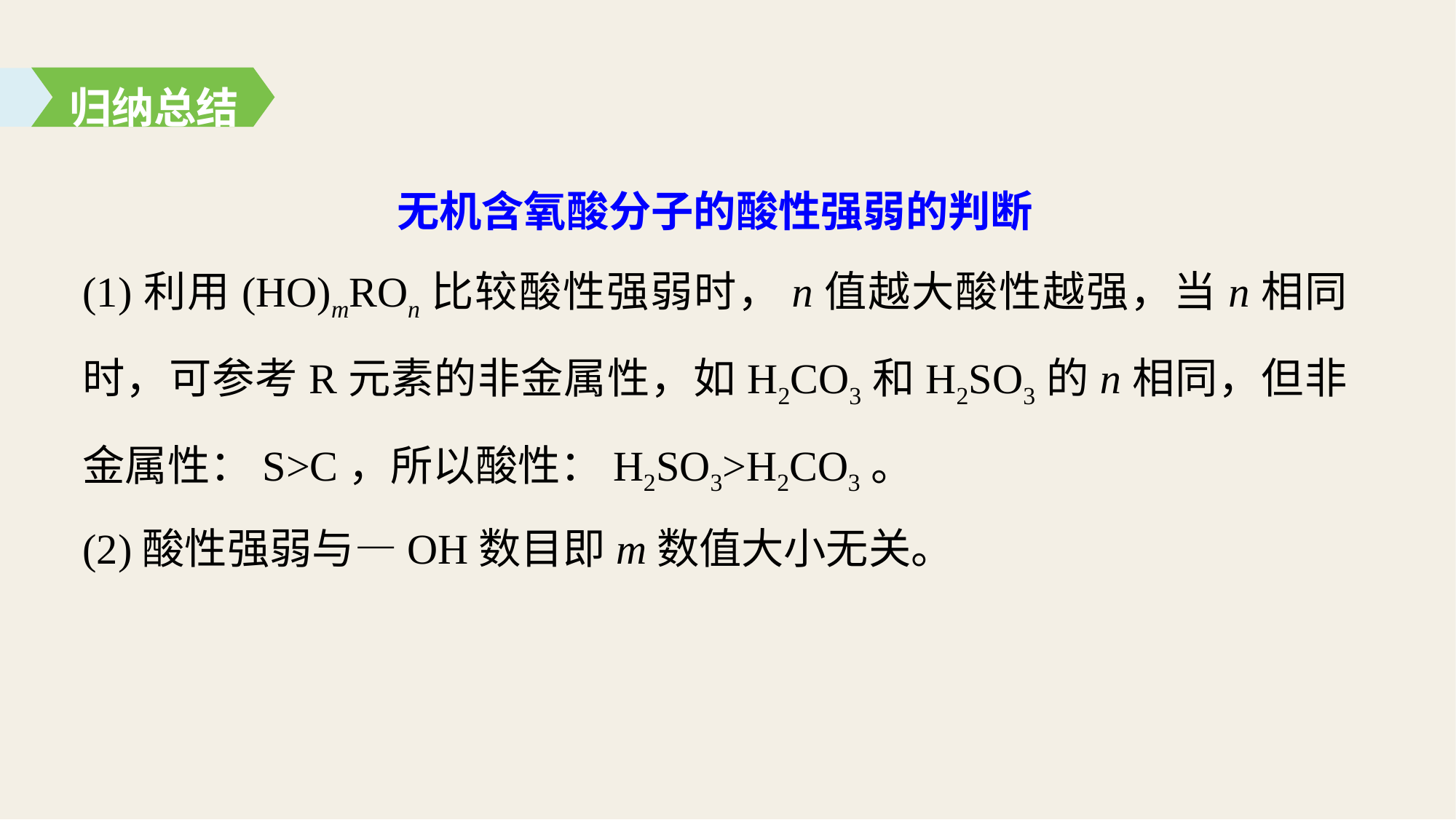

归纳总结

无机含氧酸分子的酸性强弱的判断
(1)利用(HO)mROn比较酸性强弱时，n值越大酸性越强，当n相同时，可参考R元素的非金属性，如H2CO3和H2SO3的n相同，但非金属性：S>C，所以酸性：H2SO3>H2CO3。
(2)酸性强弱与—OH数目即m数值大小无关。